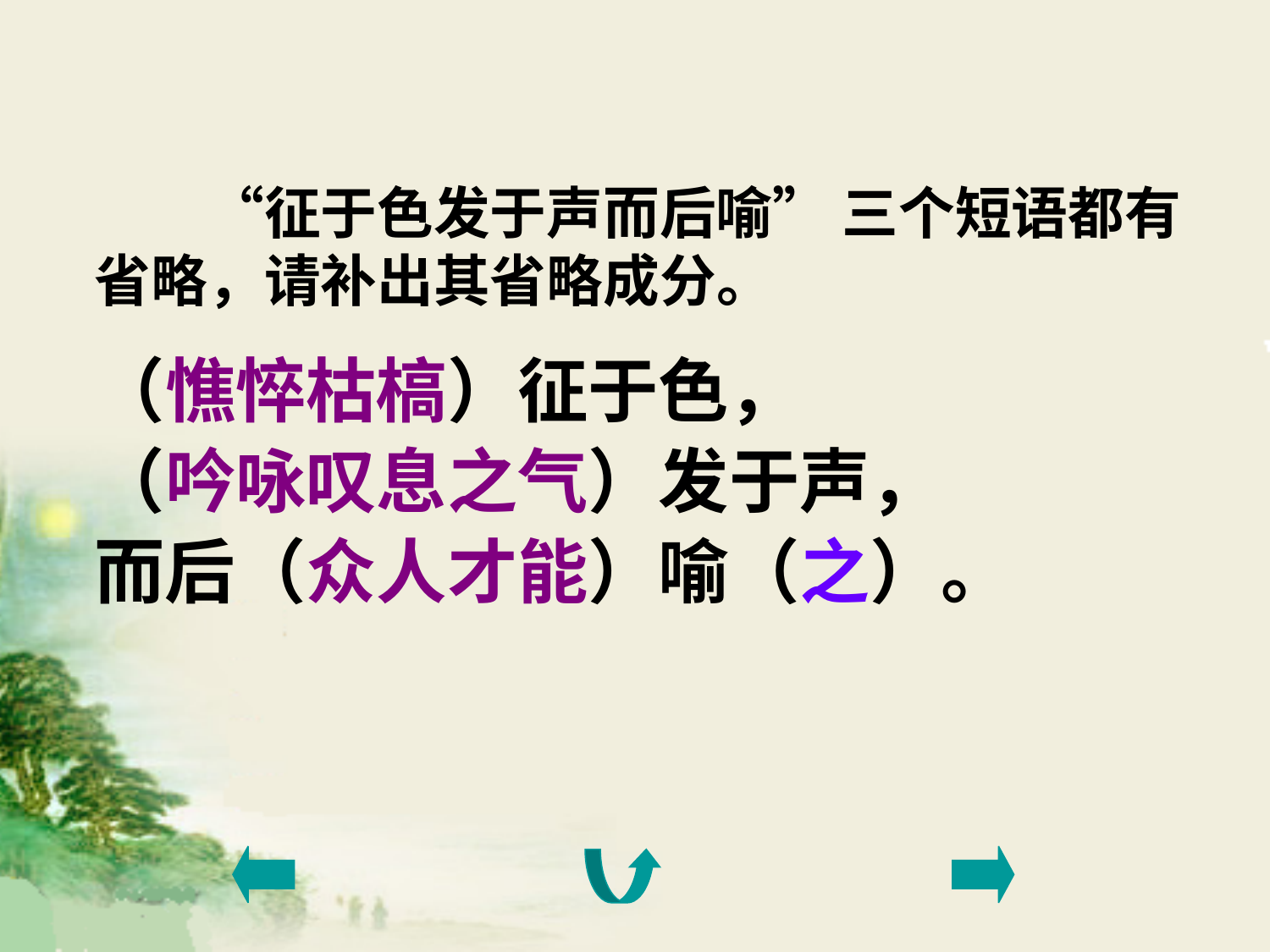

# “征于色发于声而后喻” 三个短语都有省略，请补出其省略成分。
（憔悴枯槁）征于色，
（吟咏叹息之气）发于声，
而后（众人才能）喻（之）。